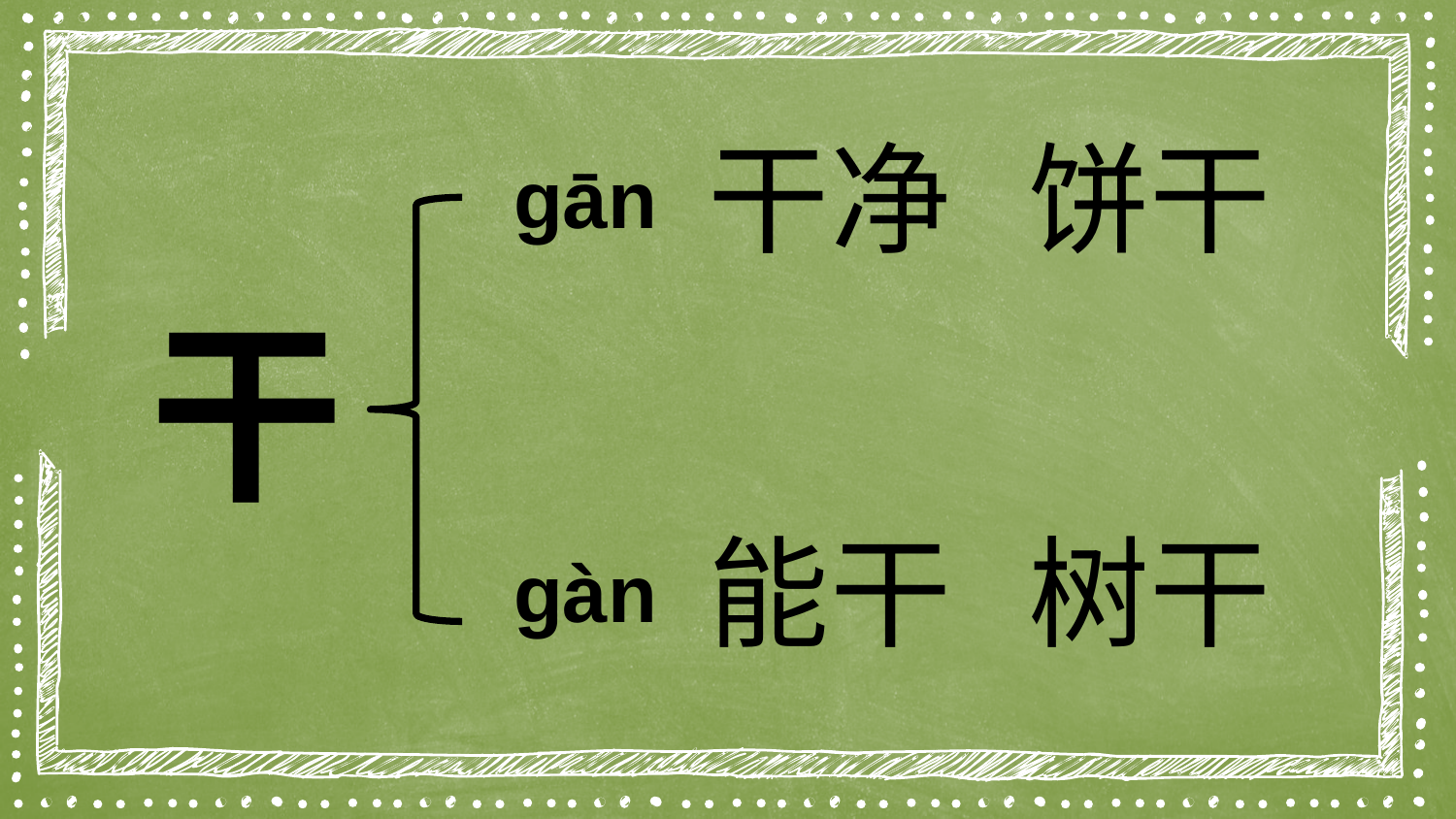

干净
饼干
gān

干
树干
能干
gàn